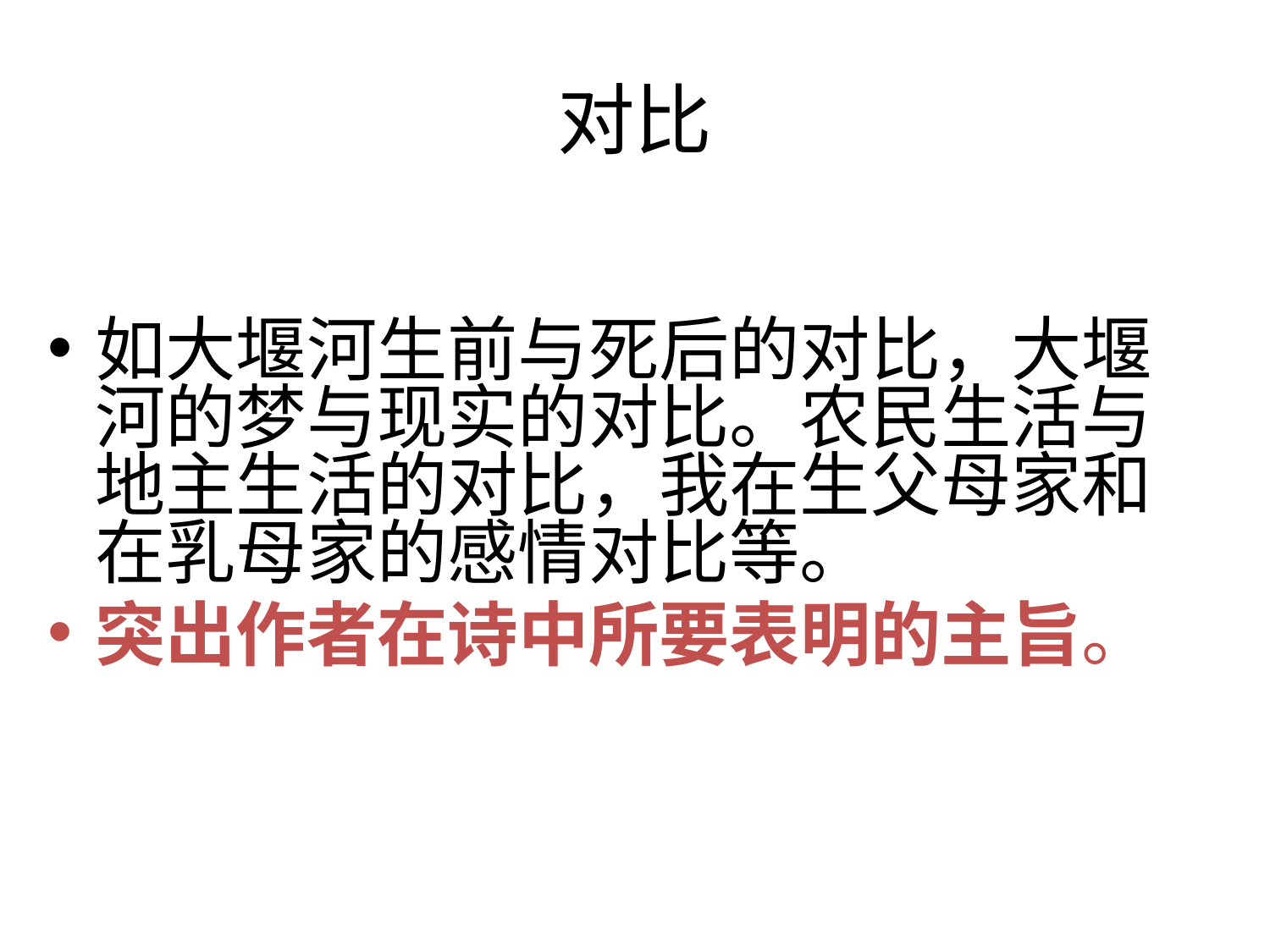

# 对比

如大堰河生前与死后的对比，大堰河的梦与现实的对比。农民生活与地主生活的对比，我在生父母家和在乳母家的感情对比等。
突出作者在诗中所要表明的主旨。